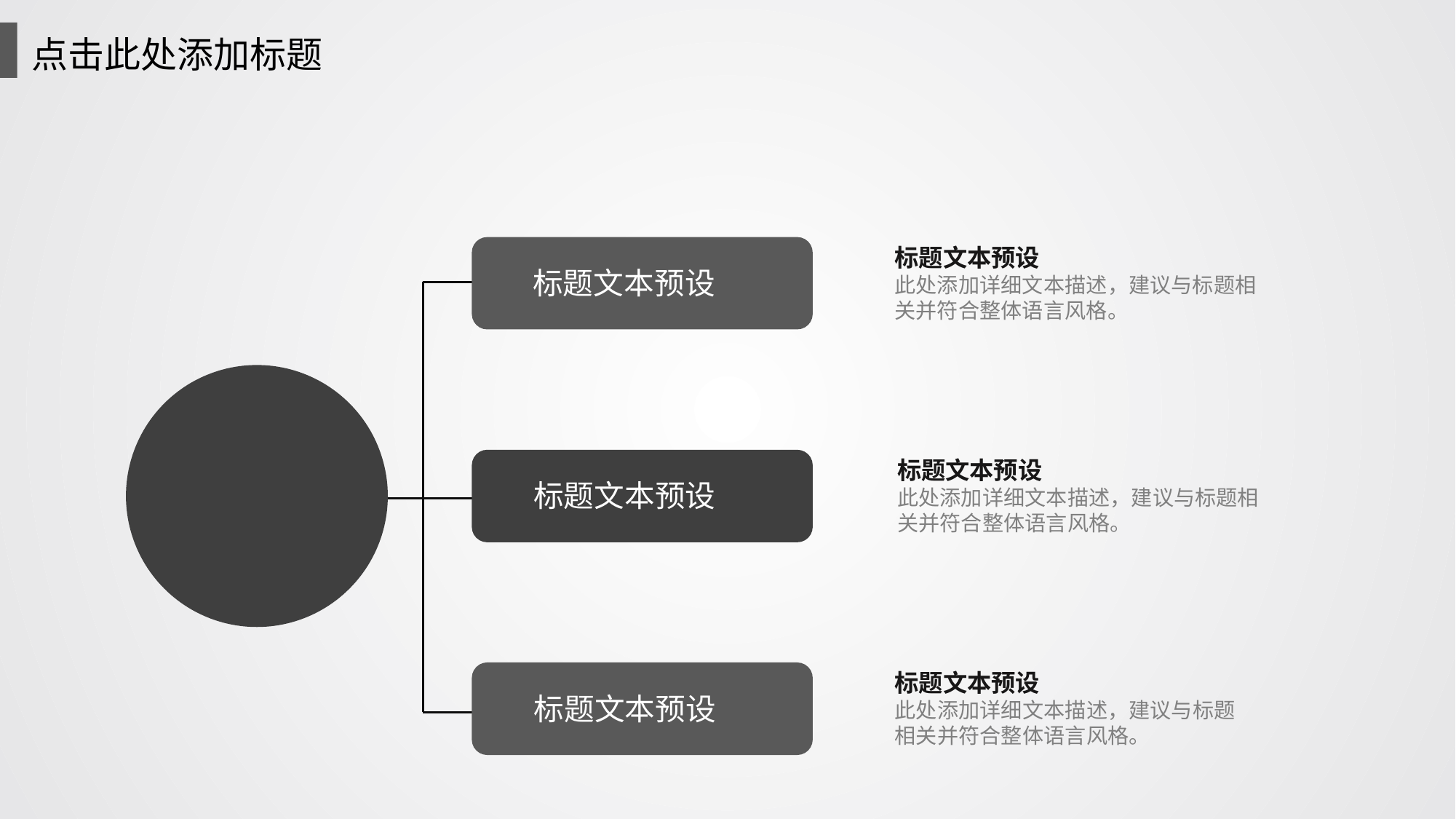

点击此处添加标题

标题文本预设
标题文本预设
此处添加详细文本描述，建议与标题相关并符合整体语言风格。

标题文本预设
标题文本预设
此处添加详细文本描述，建议与标题相关并符合整体语言风格。

标题文本预设
标题文本预设
此处添加详细文本描述，建议与标题相关并符合整体语言风格。